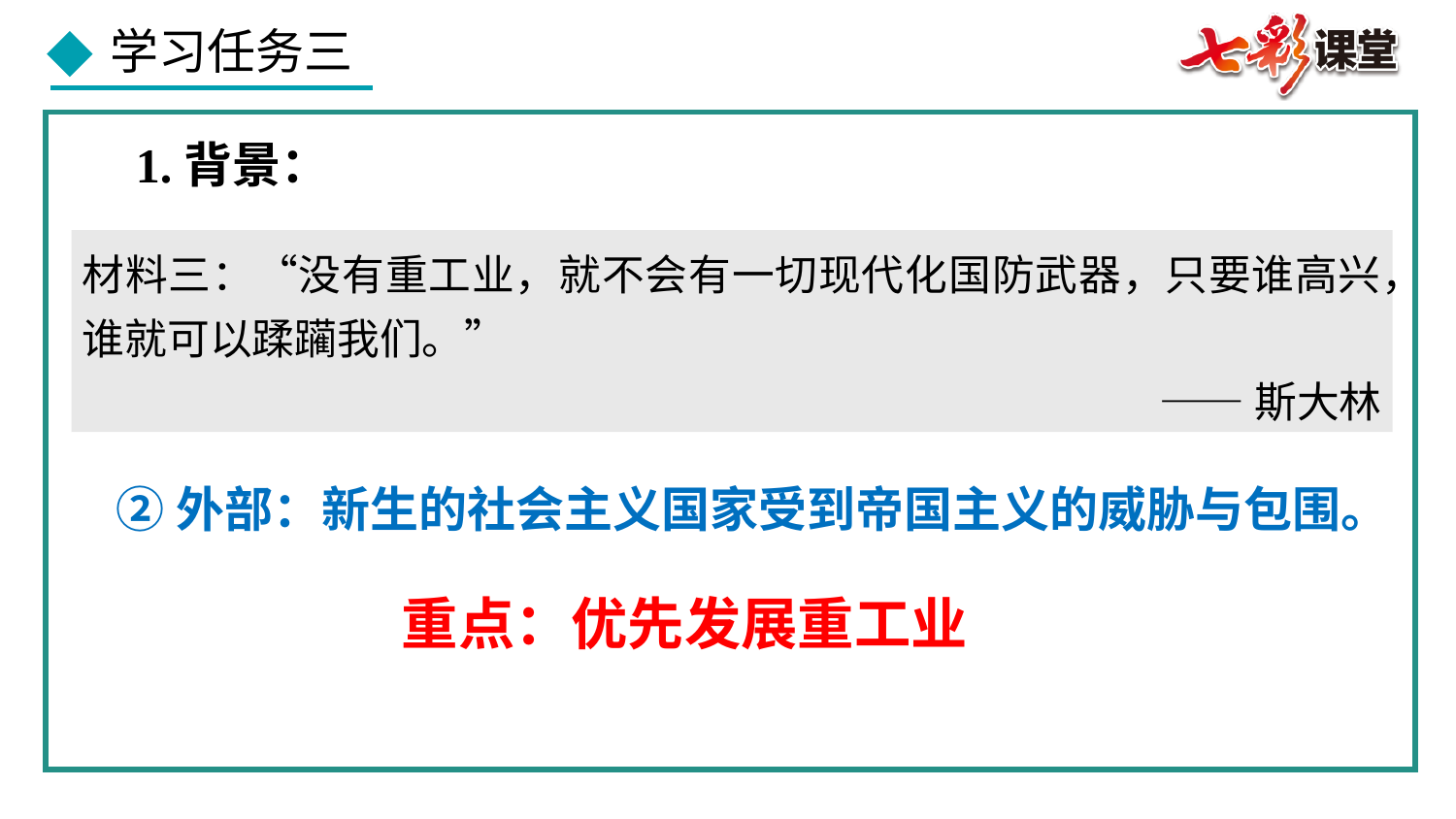

1.背景：
材料三：“没有重工业，就不会有一切现代化国防武器，只要谁高兴，谁就可以蹂躏我们。”
——斯大林
②外部：新生的社会主义国家受到帝国主义的威胁与包围。
重点：优先发展重工业